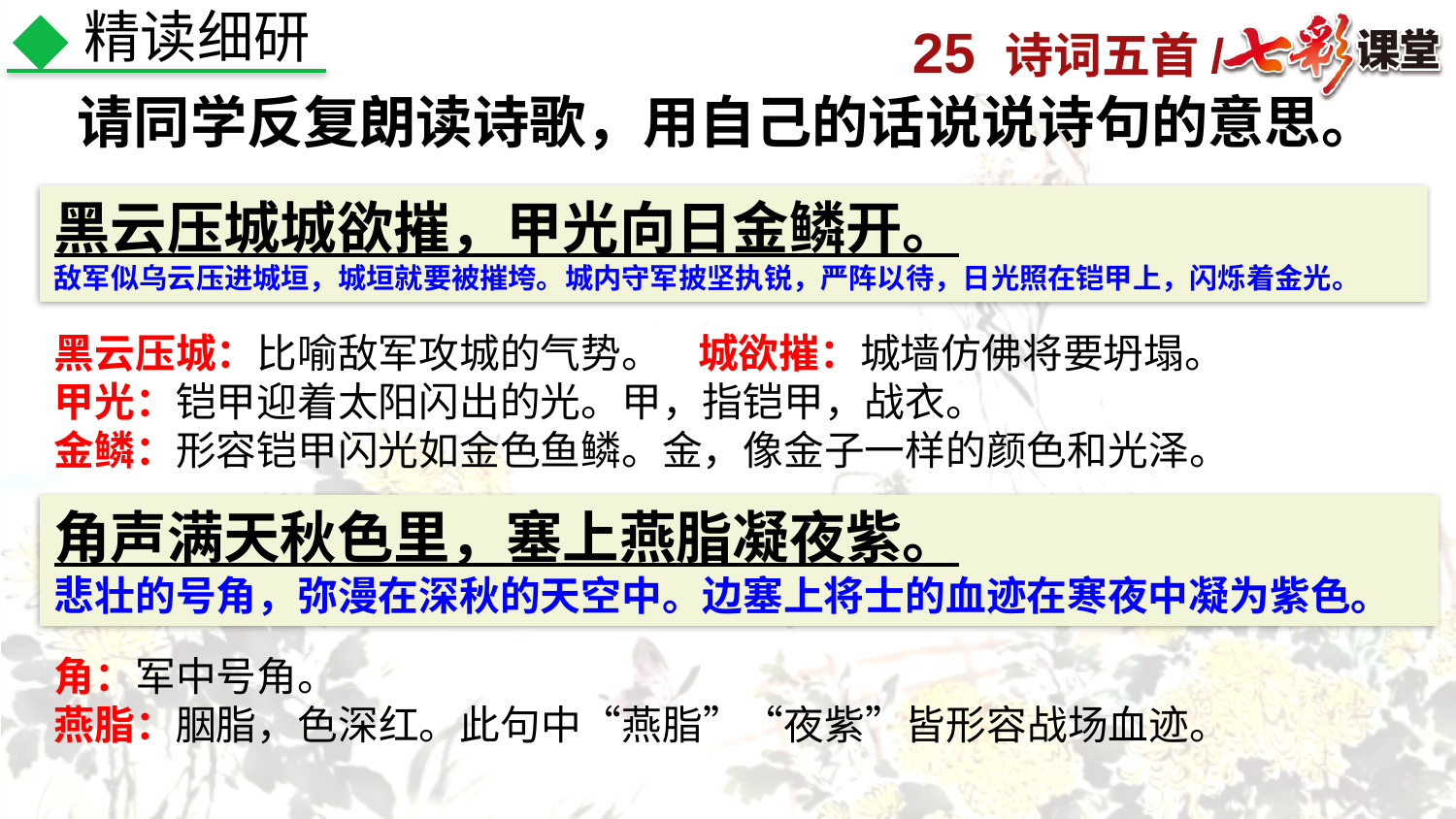

精读细研

请同学反复朗读诗歌，用自己的话说说诗句的意思。
黑云压城城欲摧，甲光向日金鳞开。
敌军似乌云压进城垣，城垣就要被摧垮。城内守军披坚执锐，严阵以待，日光照在铠甲上，闪烁着金光。
黑云压城：比喻敌军攻城的气势。    城欲摧：城墙仿佛将要坍塌。
甲光：铠甲迎着太阳闪出的光。甲，指铠甲，战衣。
金鳞：形容铠甲闪光如金色鱼鳞。金，像金子一样的颜色和光泽。
角声满天秋色里，塞上燕脂凝夜紫。
悲壮的号角，弥漫在深秋的天空中。边塞上将士的血迹在寒夜中凝为紫色。
角：军中号角。
燕脂：胭脂，色深红。此句中“燕脂”“夜紫”皆形容战场血迹。